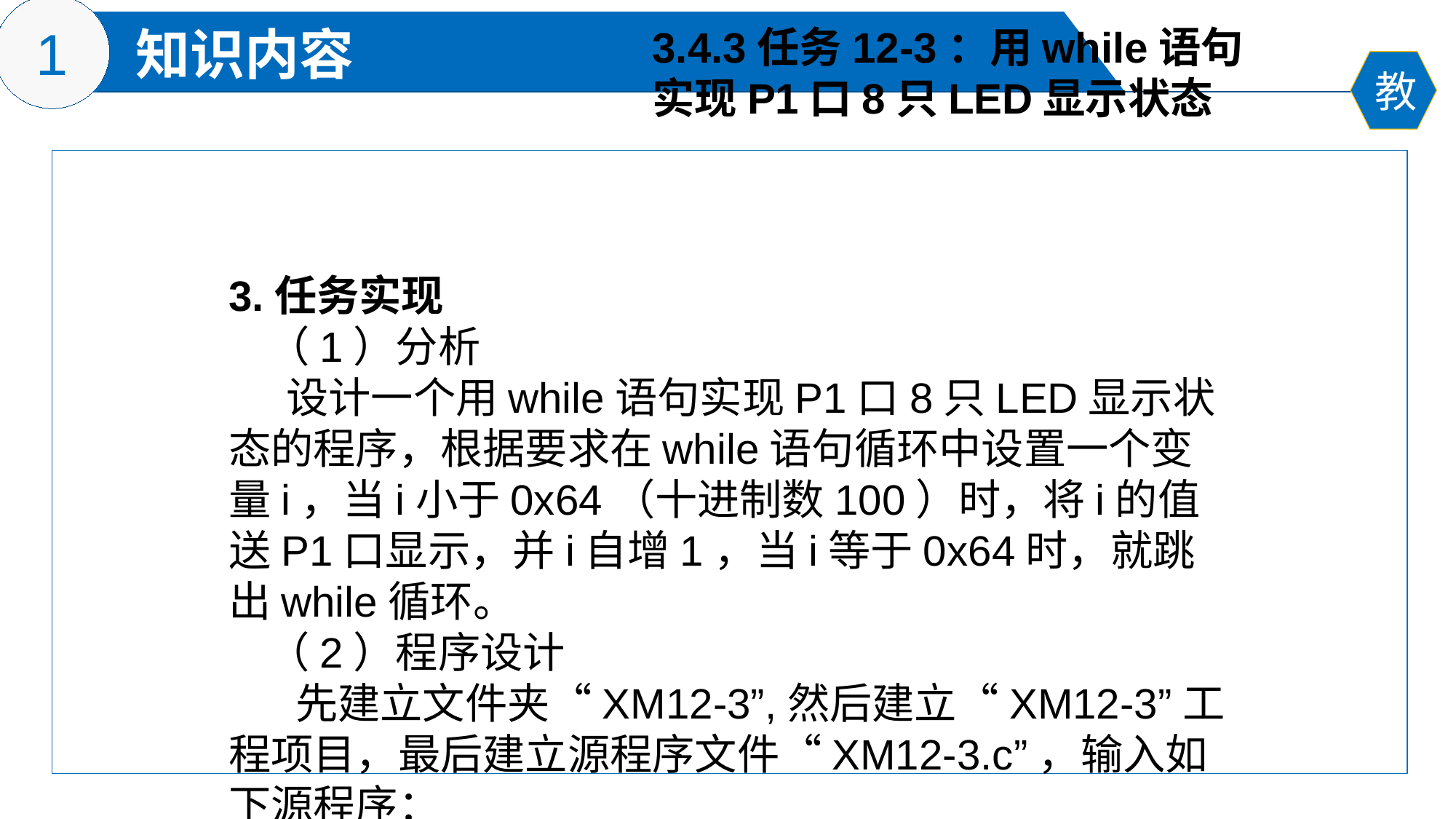

3.4.3任务12-3：用while语句
实现P1口8只LED显示状态
3.任务实现
   （1）分析
     设计一个用while语句实现P1口8只LED显示状态的程序，根据要求在while语句循环中设置一个变量i，当i小于0x64（十进制数100）时，将i的值送P1口显示，并i自增1，当i等于0x64时，就跳出while循环。
   （2）程序设计
      先建立文件夹“XM12-3”,然后建立“XM12-3”工程项目，最后建立源程序文件“XM12-3.c”，输入如下源程序：